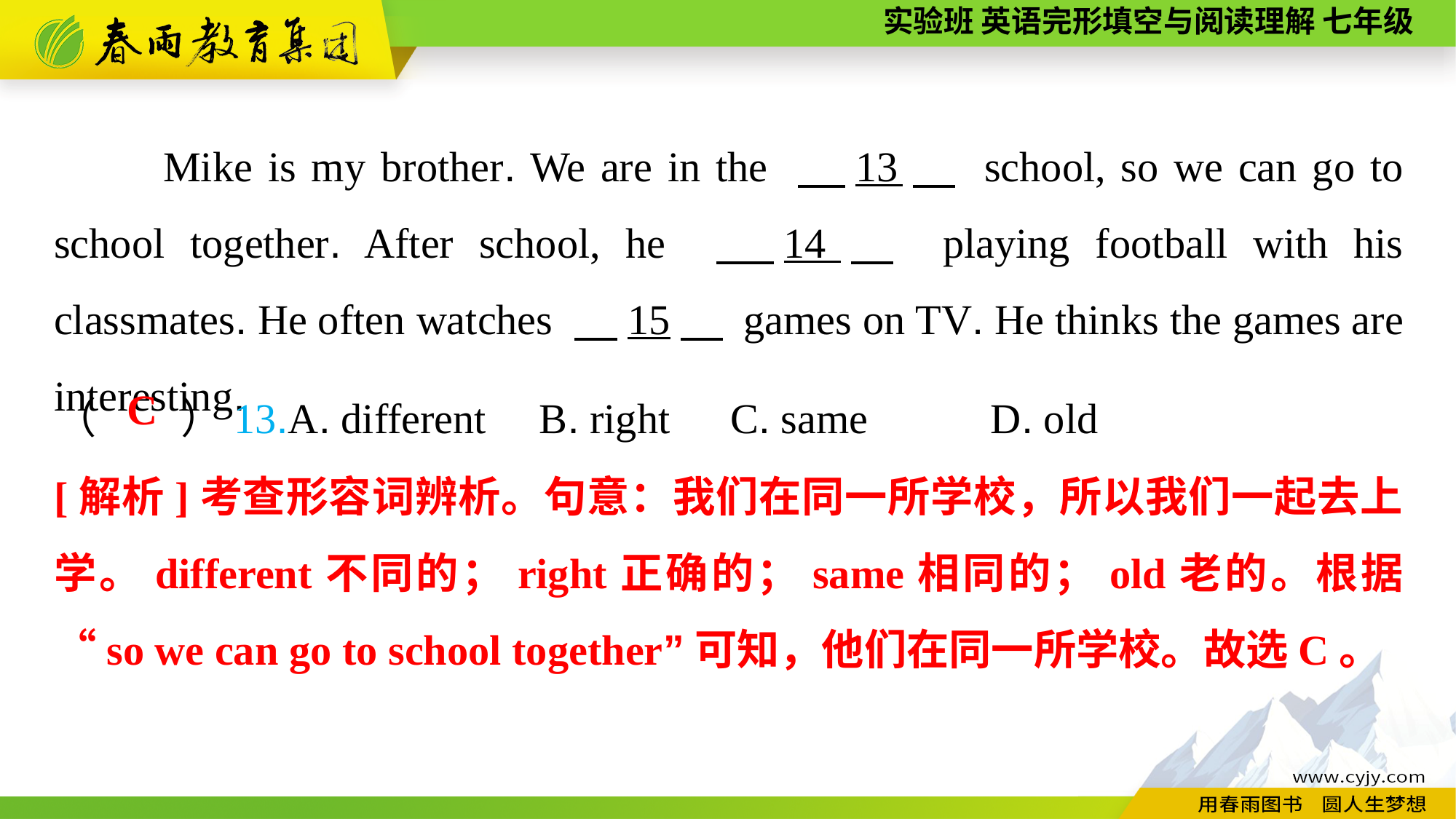

Mike is my brother. We are in the 　13　 school, so we can go to school together. After school, he 　14　 playing football with his classmates. He often watches 　15　 games on TV. He thinks the games are interesting.
（　　）13.A. different     B. right	  C. same	      D. old
C
[解析]考查形容词辨析。句意：我们在同一所学校，所以我们一起去上学。different不同的；right正确的；same相同的；old老的。根据“so we can go to school together”可知，他们在同一所学校。故选C。